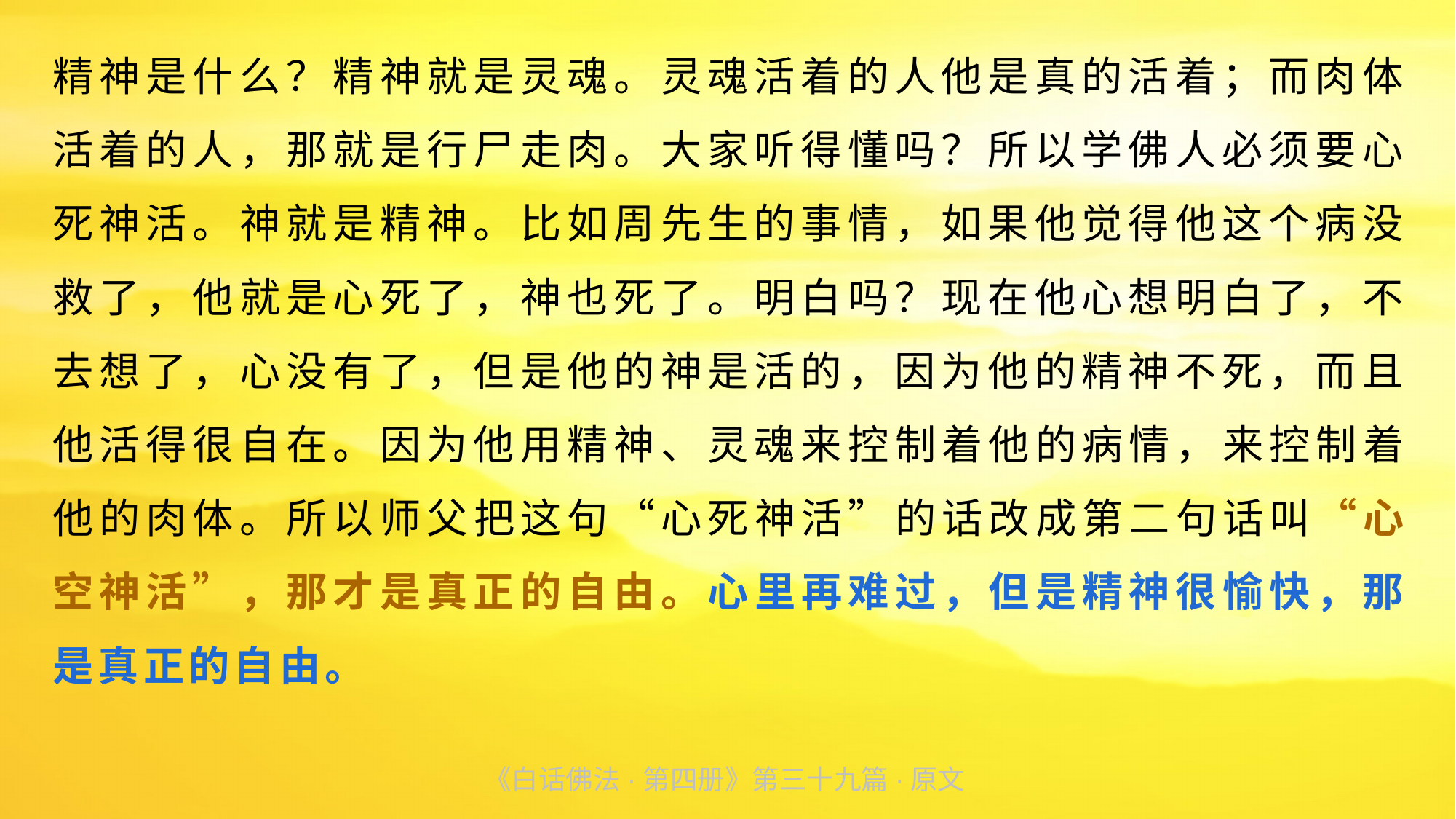

精神是什么？精神就是灵魂。灵魂活着的人他是真的活着；而肉体活着的人，那就是行尸走肉。大家听得懂吗？所以学佛人必须要心死神活。神就是精神。比如周先生的事情，如果他觉得他这个病没救了，他就是心死了，神也死了。明白吗？现在他心想明白了，不去想了，心没有了，但是他的神是活的，因为他的精神不死，而且他活得很自在。因为他用精神、灵魂来控制着他的病情，来控制着他的肉体。所以师父把这句“心死神活”的话改成第二句话叫“心空神活”，那才是真正的自由。心里再难过，但是精神很愉快，那是真正的自由。

《白话佛法·第四册》第三十九篇·原文